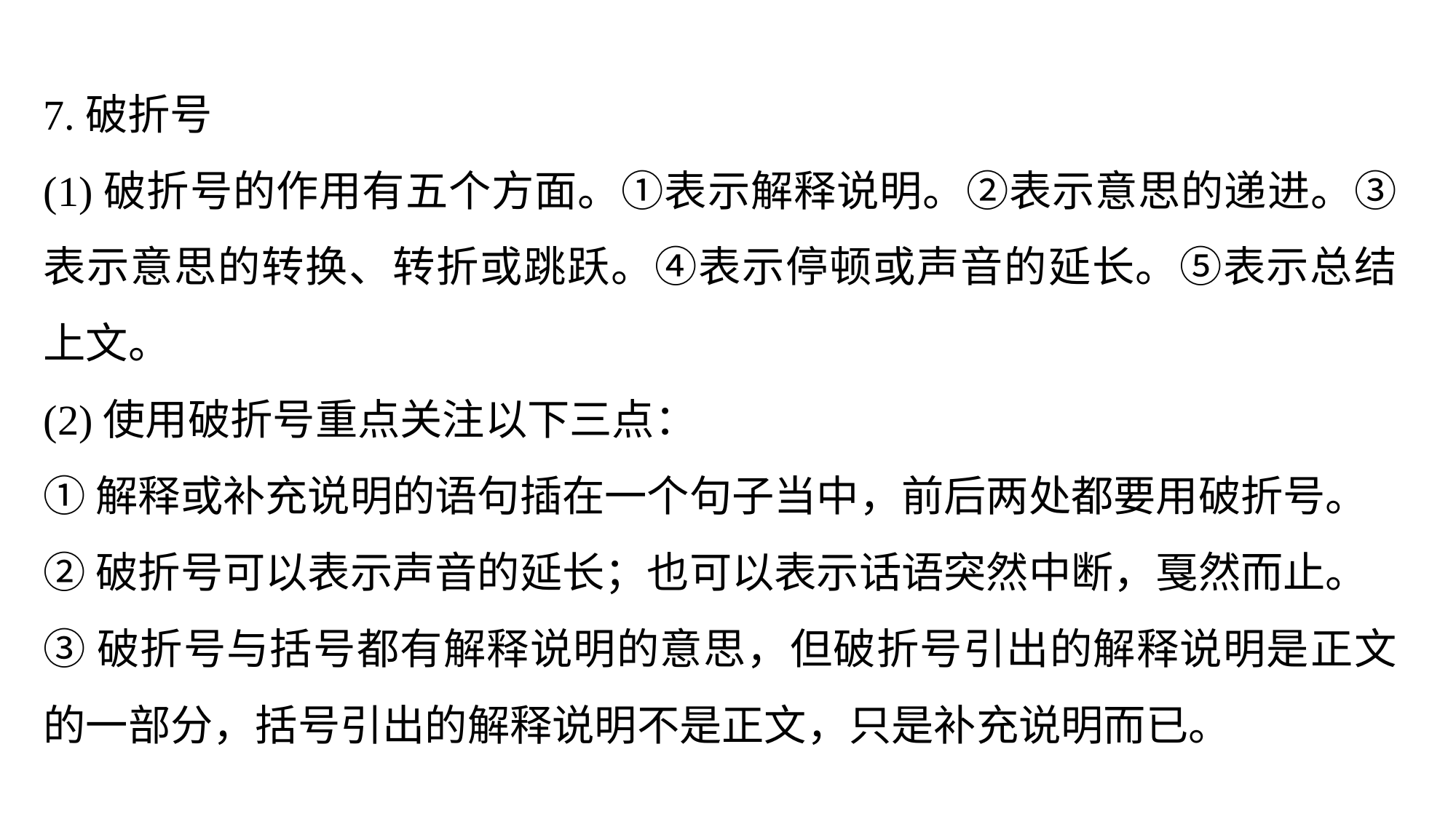

7.破折号
(1)破折号的作用有五个方面。①表示解释说明。②表示意思的递进。③表示意思的转换、转折或跳跃。④表示停顿或声音的延长。⑤表示总结上文。
(2)使用破折号重点关注以下三点：
①解释或补充说明的语句插在一个句子当中，前后两处都要用破折号。
②破折号可以表示声音的延长；也可以表示话语突然中断，戛然而止。
③破折号与括号都有解释说明的意思，但破折号引出的解释说明是正文的一部分，括号引出的解释说明不是正文，只是补充说明而已。